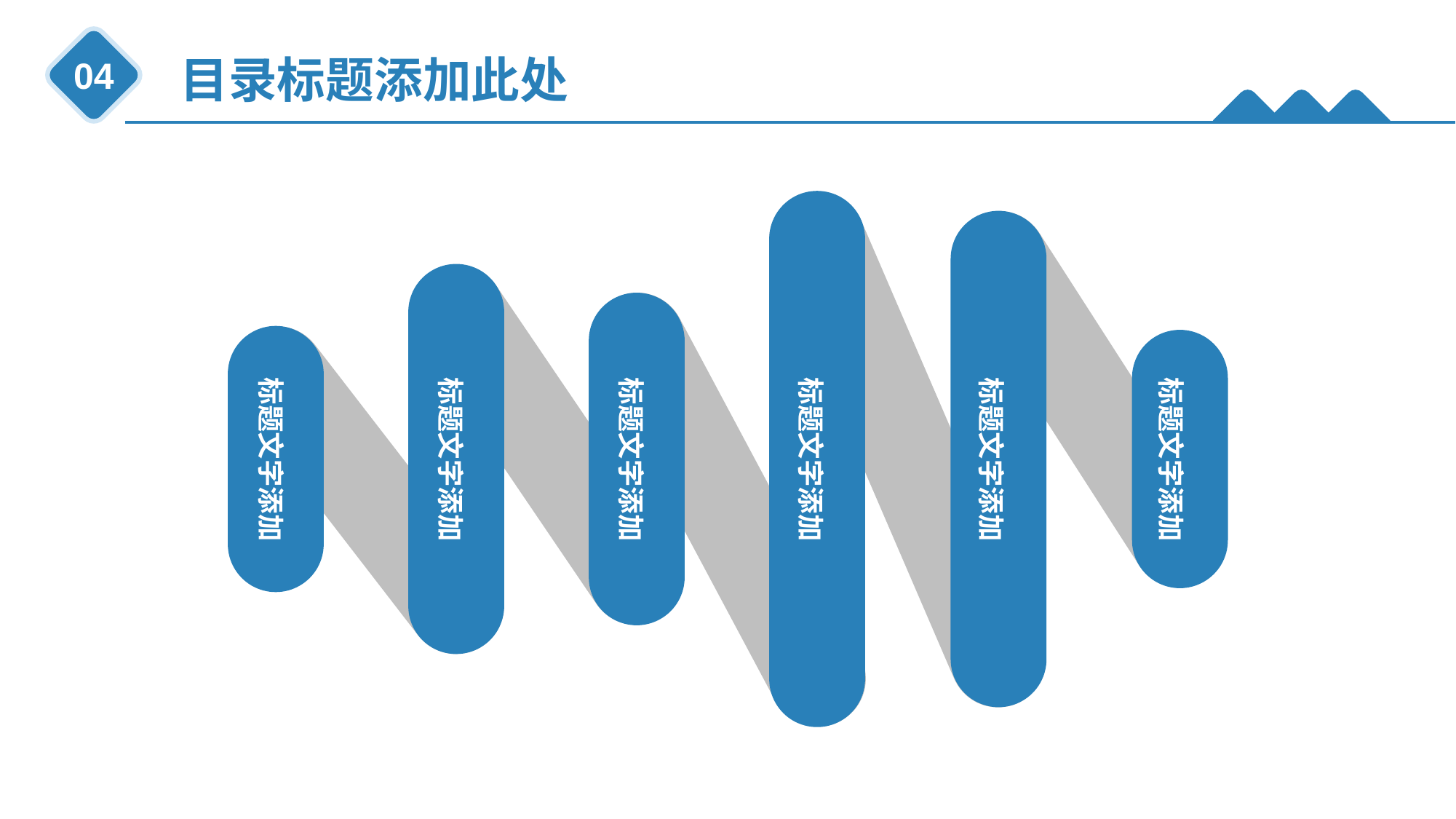

目录标题添加此处
04

标题文字添加
标题文字添加
标题文字添加
标题文字添加
标题文字添加
标题文字添加